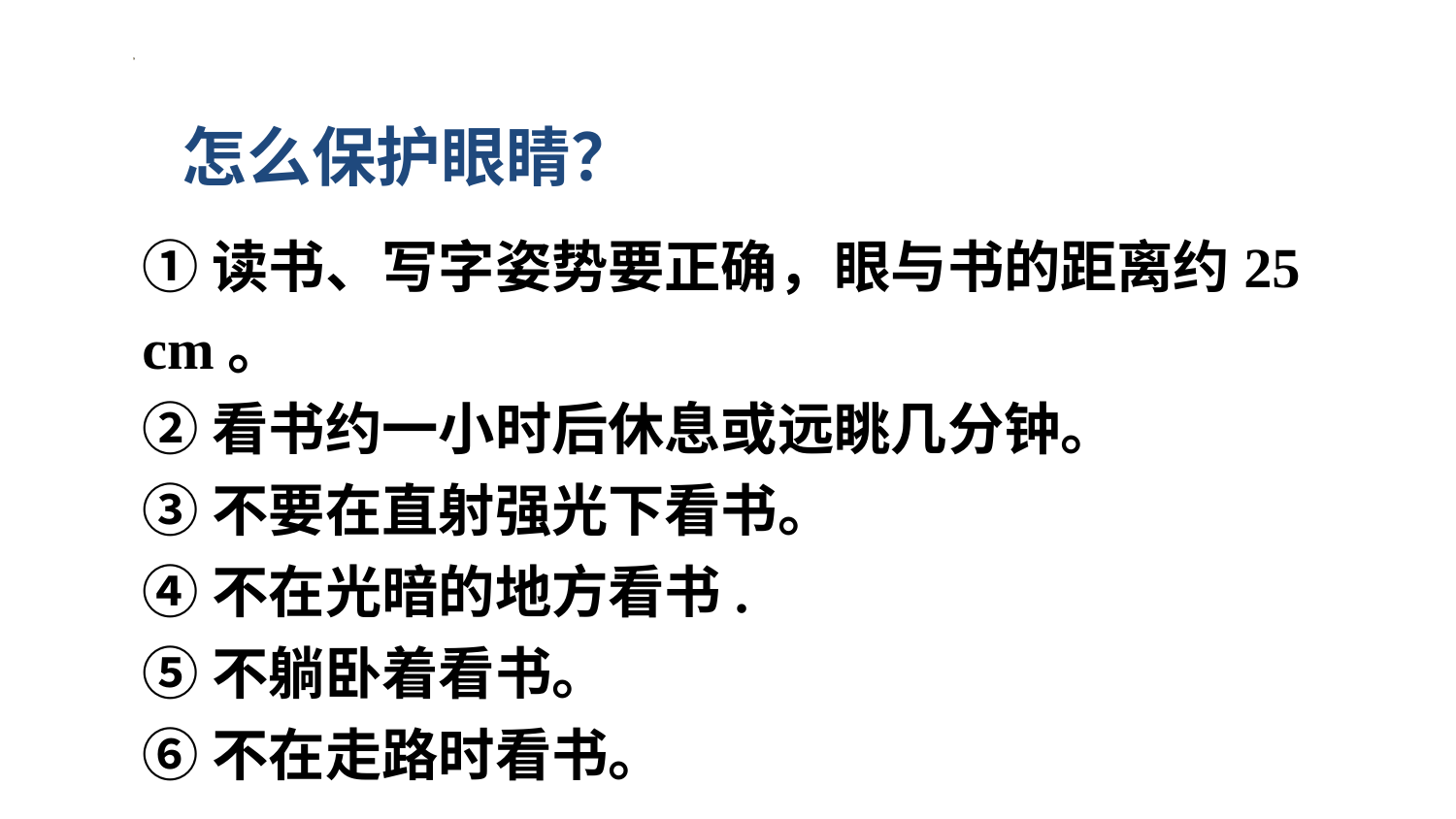

怎么保护眼睛？
①读书、写字姿势要正确，眼与书的距离约25 cm。
②看书约一小时后休息或远眺几分钟。
③不要在直射强光下看书。
④不在光暗的地方看书.
⑤不躺卧着看书。
⑥不在走路时看书。